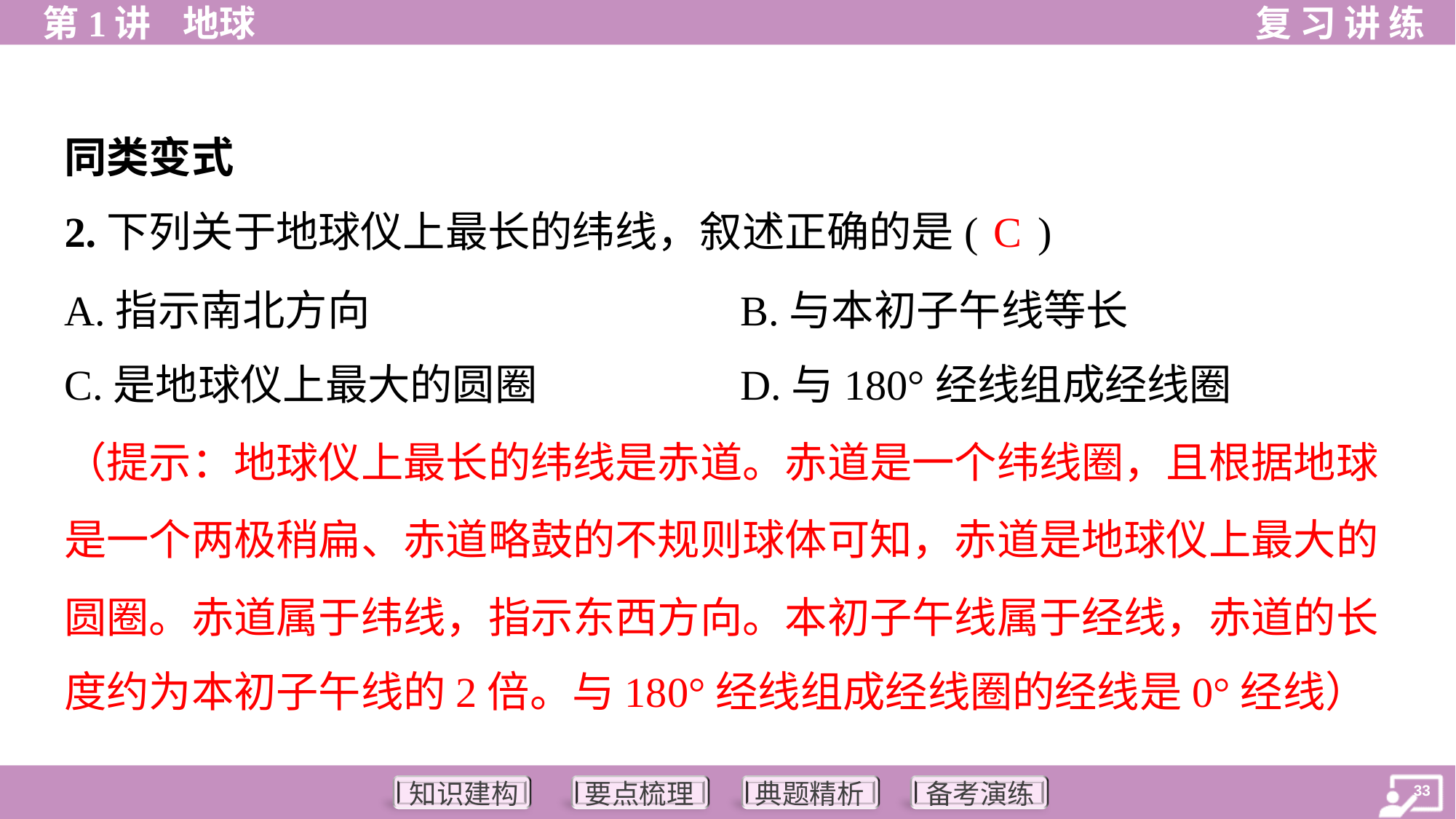

同类变式
C
2.下列关于地球仪上最长的纬线，叙述正确的是(     )
A.指示南北方向	B.与本初子午线等长
C.是地球仪上最大的圆圈	D.与180°经线组成经线圈
（提示：地球仪上最长的纬线是赤道。赤道是一个纬线圈，且根据地球
是一个两极稍扁、赤道略鼓的不规则球体可知，赤道是地球仪上最大的
圆圈。赤道属于纬线，指示东西方向。本初子午线属于经线，赤道的长
度约为本初子午线的2倍。与180°经线组成经线圈的经线是0°经线）